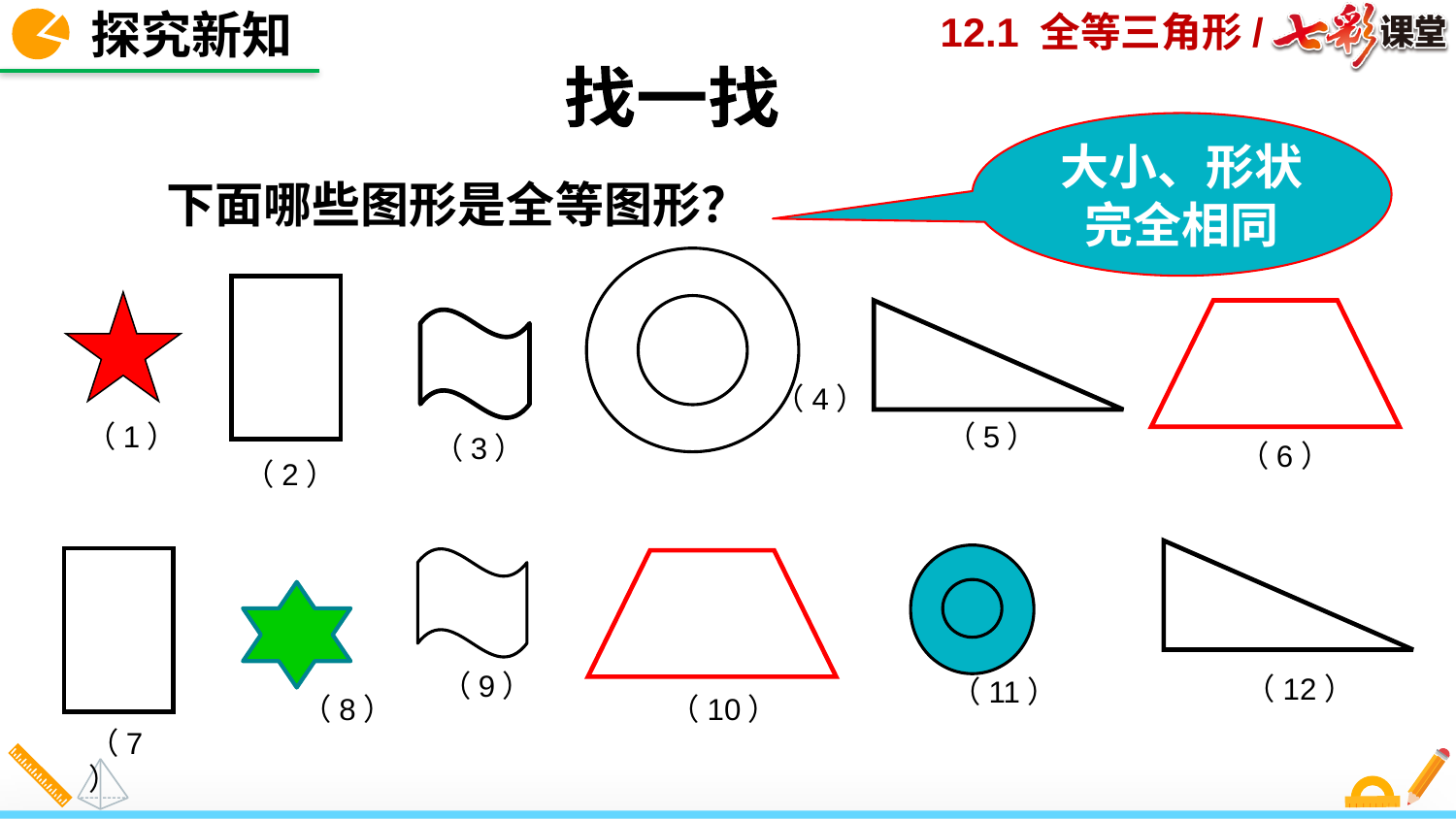

探究新知

找一找
大小、形状完全相同
下面哪些图形是全等图形？

（4）

（2）

（1）

（5）

（6）

（3）

（12）

（11）

（7）

（9）

（10）

（8）